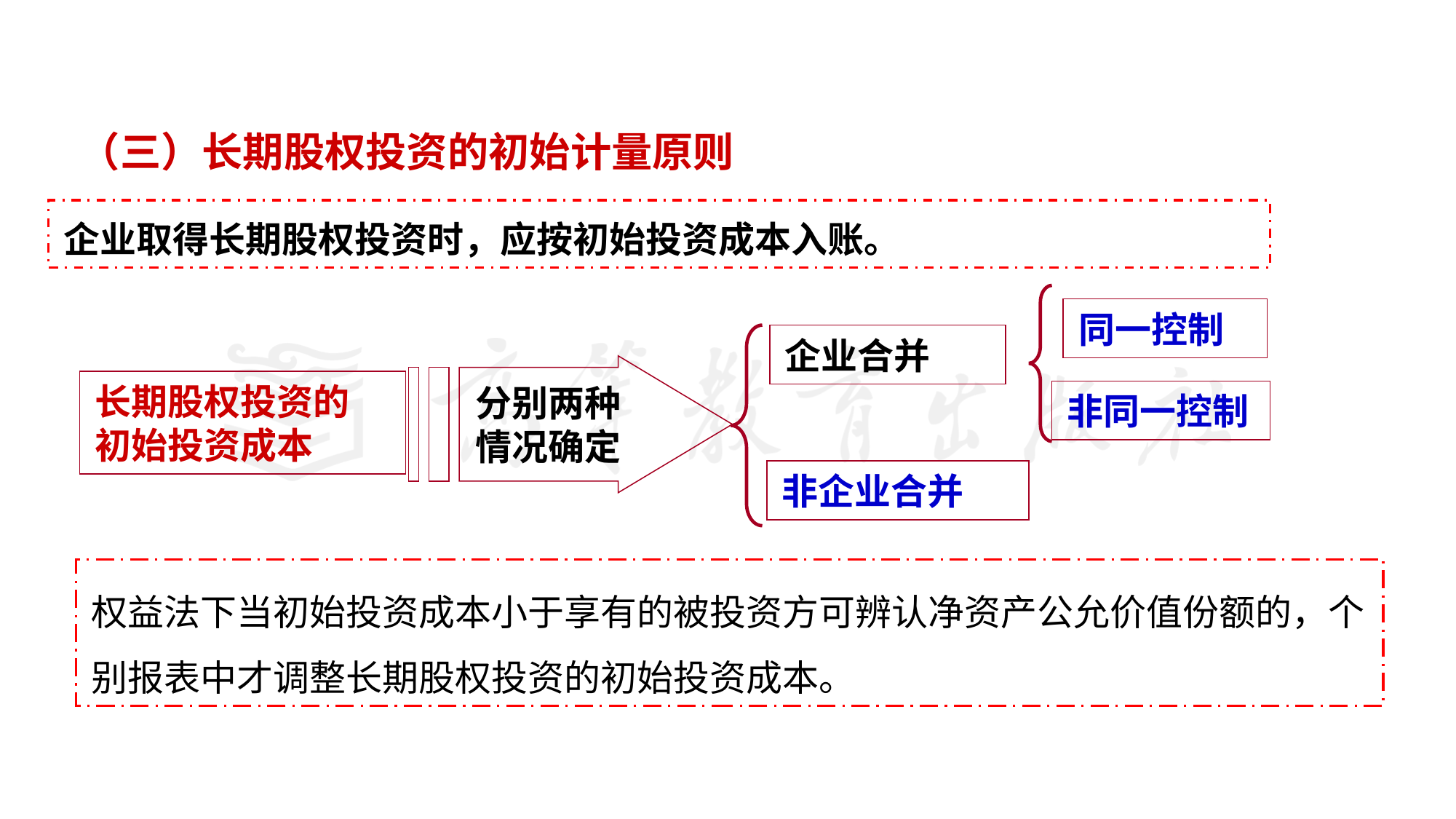

（三）长期股权投资的初始计量原则
企业取得长期股权投资时，应按初始投资成本入账。

同一控制

企业合并
分别两种
情况确定
长期股权投资的
初始投资成本
非同一控制
非企业合并
权益法下当初始投资成本小于享有的被投资方可辨认净资产公允价值份额的，个别报表中才调整长期股权投资的初始投资成本。